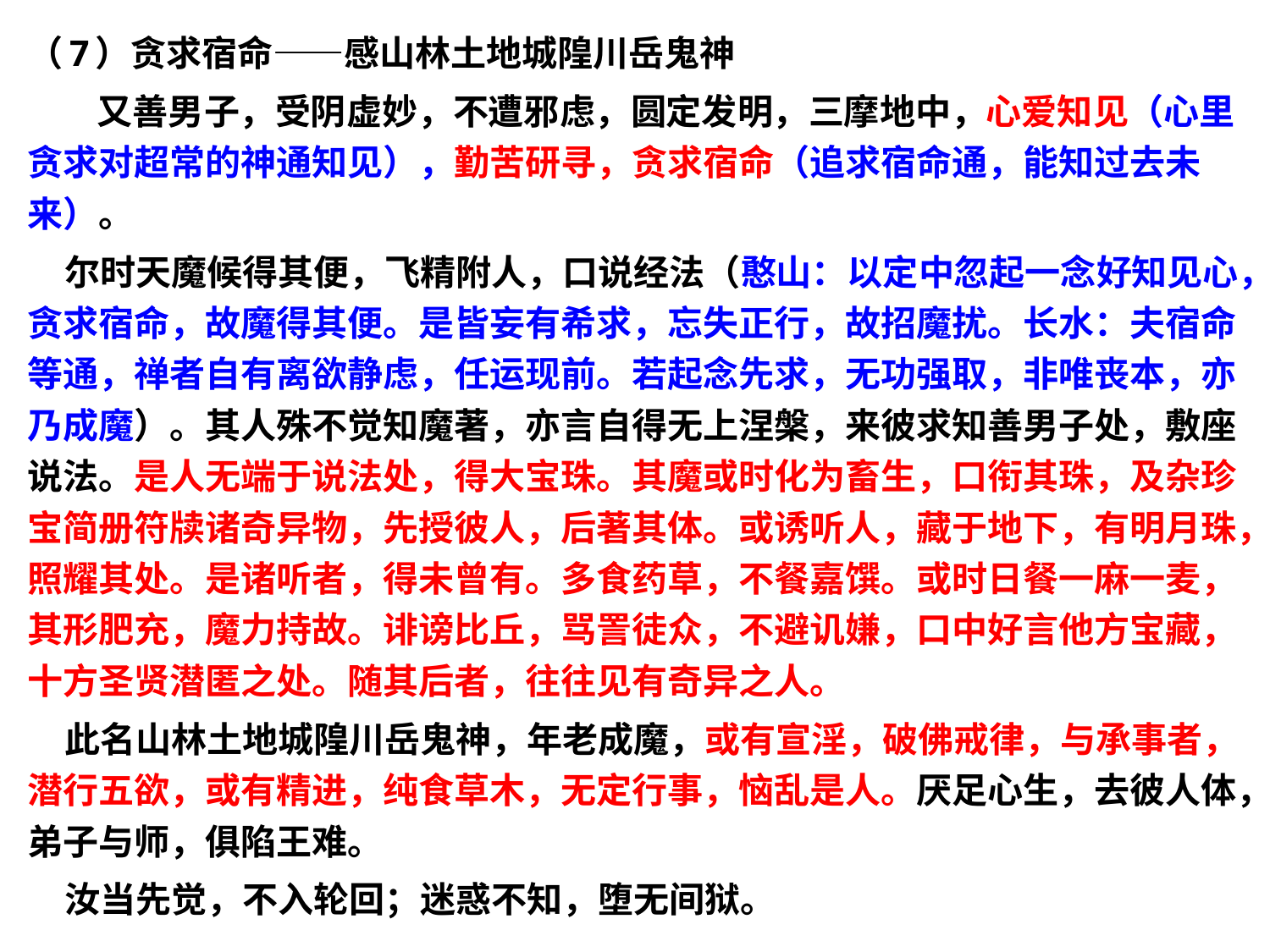

（7）贪求宿命——感山林土地城隍川岳鬼神
        又善男子，受阴虚妙，不遭邪虑，圆定发明，三摩地中，心爱知见（心里贪求对超常的神通知见），勤苦研寻，贪求宿命（追求宿命通，能知过去未来）。
    尔时天魔候得其便，飞精附人，口说经法（憨山：以定中忽起一念好知见心，贪求宿命，故魔得其便。是皆妄有希求，忘失正行，故招魔扰。长水：夫宿命等通，禅者自有离欲静虑，任运现前。若起念先求，无功强取，非唯丧本，亦乃成魔）。其人殊不觉知魔著，亦言自得无上涅槃，来彼求知善男子处，敷座说法。是人无端于说法处，得大宝珠。其魔或时化为畜生，口衔其珠，及杂珍宝简册符牍诸奇异物，先授彼人，后著其体。或诱听人，藏于地下，有明月珠，照耀其处。是诸听者，得未曾有。多食药草，不餐嘉馔。或时日餐一麻一麦，其形肥充，魔力持故。诽谤比丘，骂詈徒众，不避讥嫌，口中好言他方宝藏，十方圣贤潜匿之处。随其后者，往往见有奇异之人。
    此名山林土地城隍川岳鬼神，年老成魔，或有宣淫，破佛戒律，与承事者，潜行五欲，或有精进，纯食草木，无定行事，恼乱是人。厌足心生，去彼人体，弟子与师，俱陷王难。
    汝当先觉，不入轮回；迷惑不知，堕无间狱。